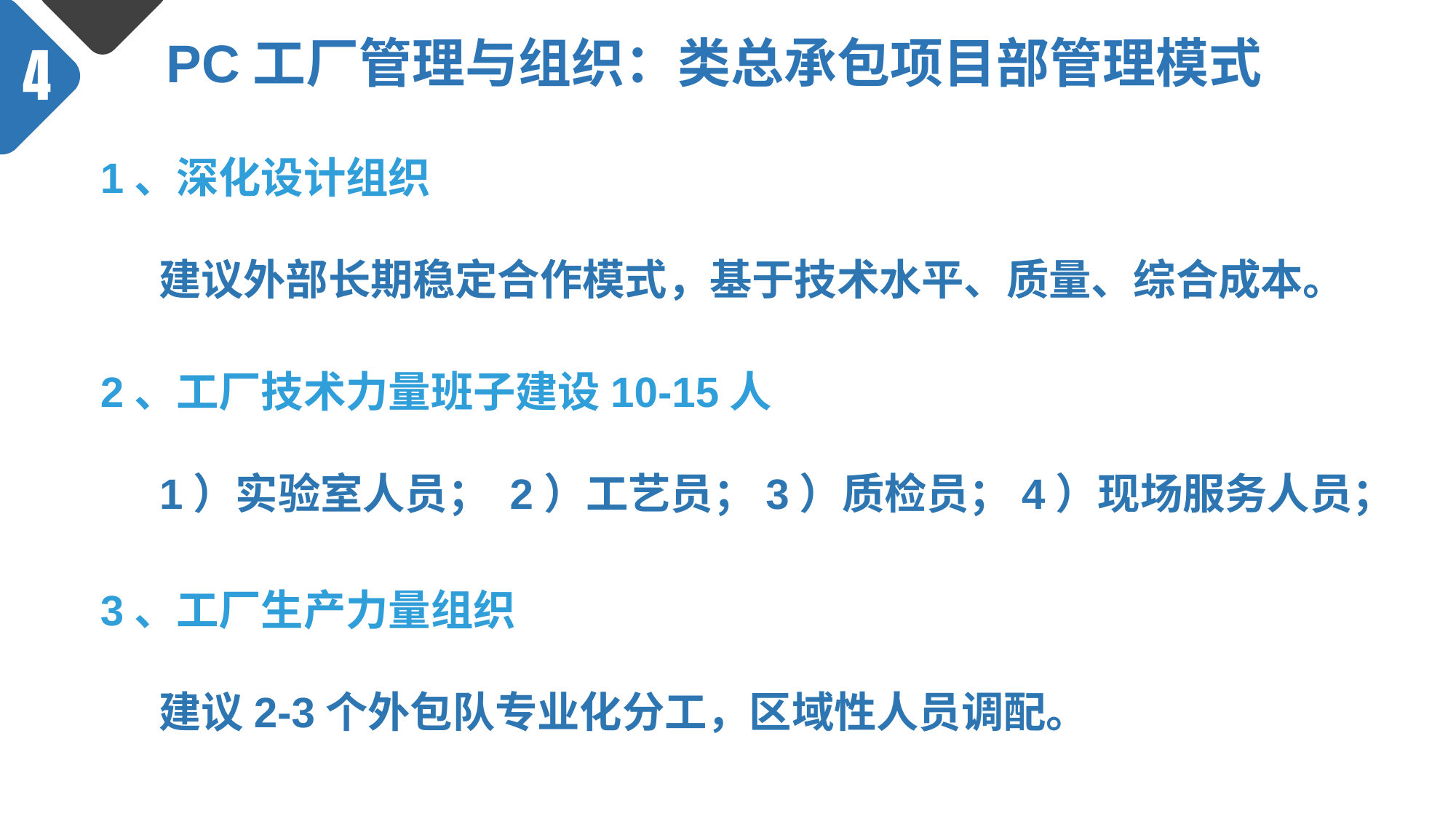

PC工厂管理与组织：类总承包项目部管理模式

4
1、深化设计组织

     建议外部长期稳定合作模式，基于技术水平、质量、综合成本。

2、工厂技术力量班子建设10-15人

     1）实验室人员； 2）工艺员；3）质检员；4）现场服务人员；
3、工厂生产力量组织

     建议2-3个外包队专业化分工，区域性人员调配。